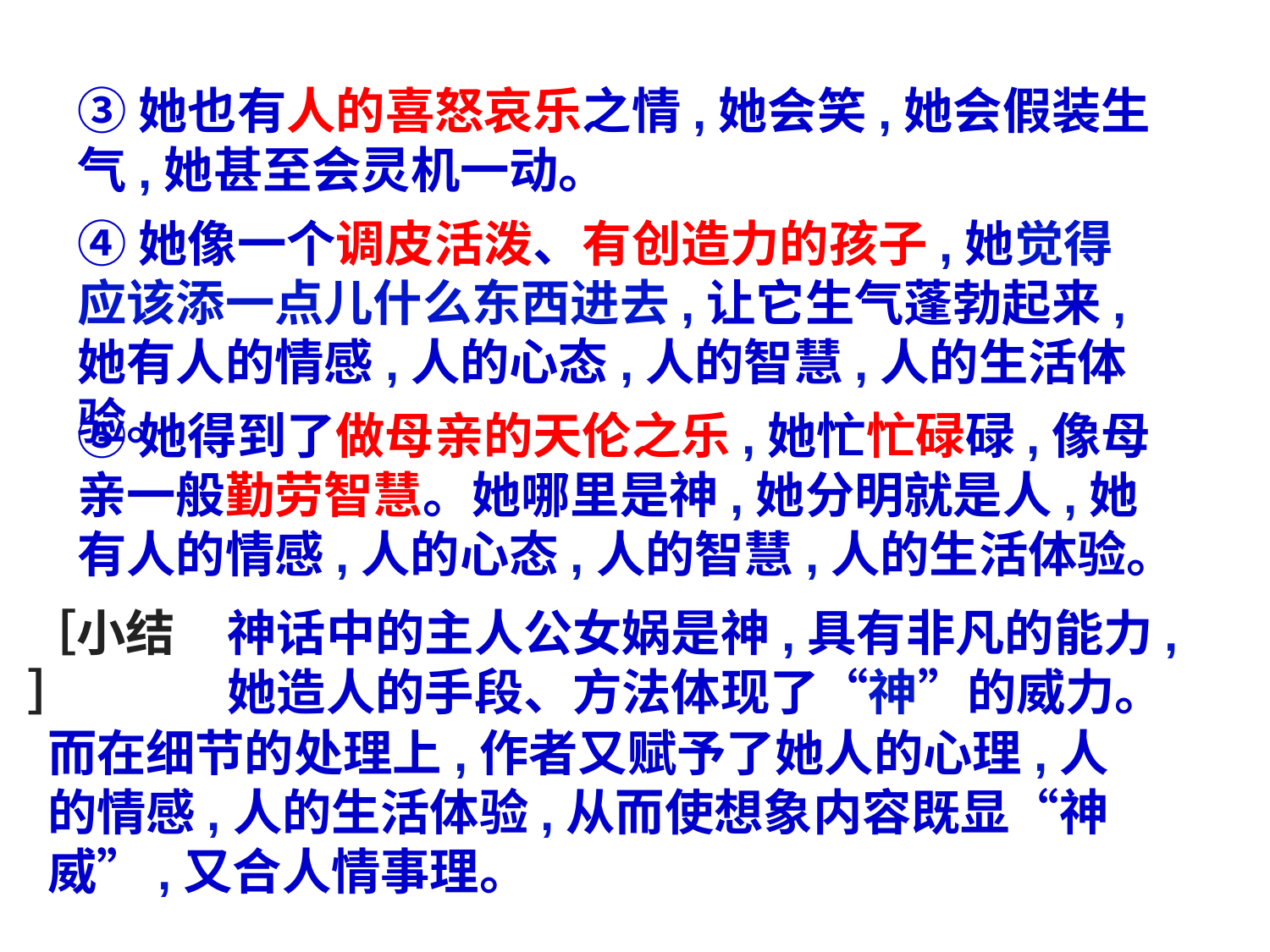

③她也有人的喜怒哀乐之情,她会笑,她会假装生气,她甚至会灵机一动。
④她像一个调皮活泼、有创造力的孩子,她觉得应该添一点儿什么东西进去,让它生气蓬勃起来,她有人的情感,人的心态,人的智慧,人的生活体验。
⑤她得到了做母亲的天伦之乐,她忙忙碌碌,像母亲一般勤劳智慧。她哪里是神,她分明就是人,她有人的情感,人的心态,人的智慧,人的生活体验。
［小结］
神话中的主人公女娲是神,具有非凡的能力,她造人的手段、方法体现了“神”的威力。
而在细节的处理上,作者又赋予了她人的心理,人的情感,人的生活体验,从而使想象内容既显“神威”,又合人情事理。